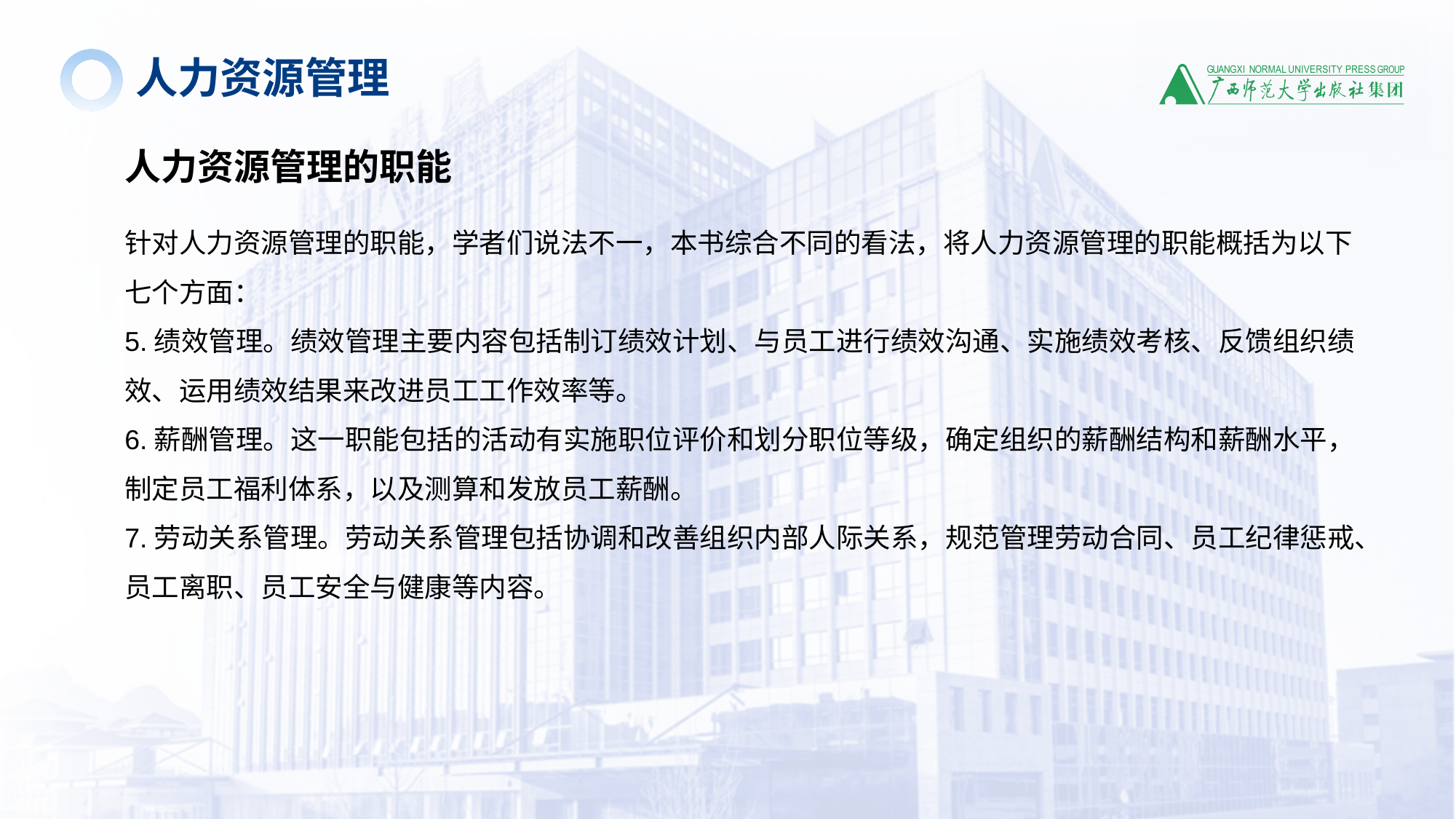

人力资源管理

人力资源管理的职能
针对人力资源管理的职能，学者们说法不一，本书综合不同的看法，将人力资源管理的职能概括为以下七个方面：
5.绩效管理。绩效管理主要内容包括制订绩效计划、与员工进行绩效沟通、实施绩效考核、反馈组织绩效、运用绩效结果来改进员工工作效率等。
6.薪酬管理。这一职能包括的活动有实施职位评价和划分职位等级，确定组织的薪酬结构和薪酬水平，制定员工福利体系，以及测算和发放员工薪酬。
7.劳动关系管理。劳动关系管理包括协调和改善组织内部人际关系，规范管理劳动合同、员工纪律惩戒、员工离职、员工安全与健康等内容。